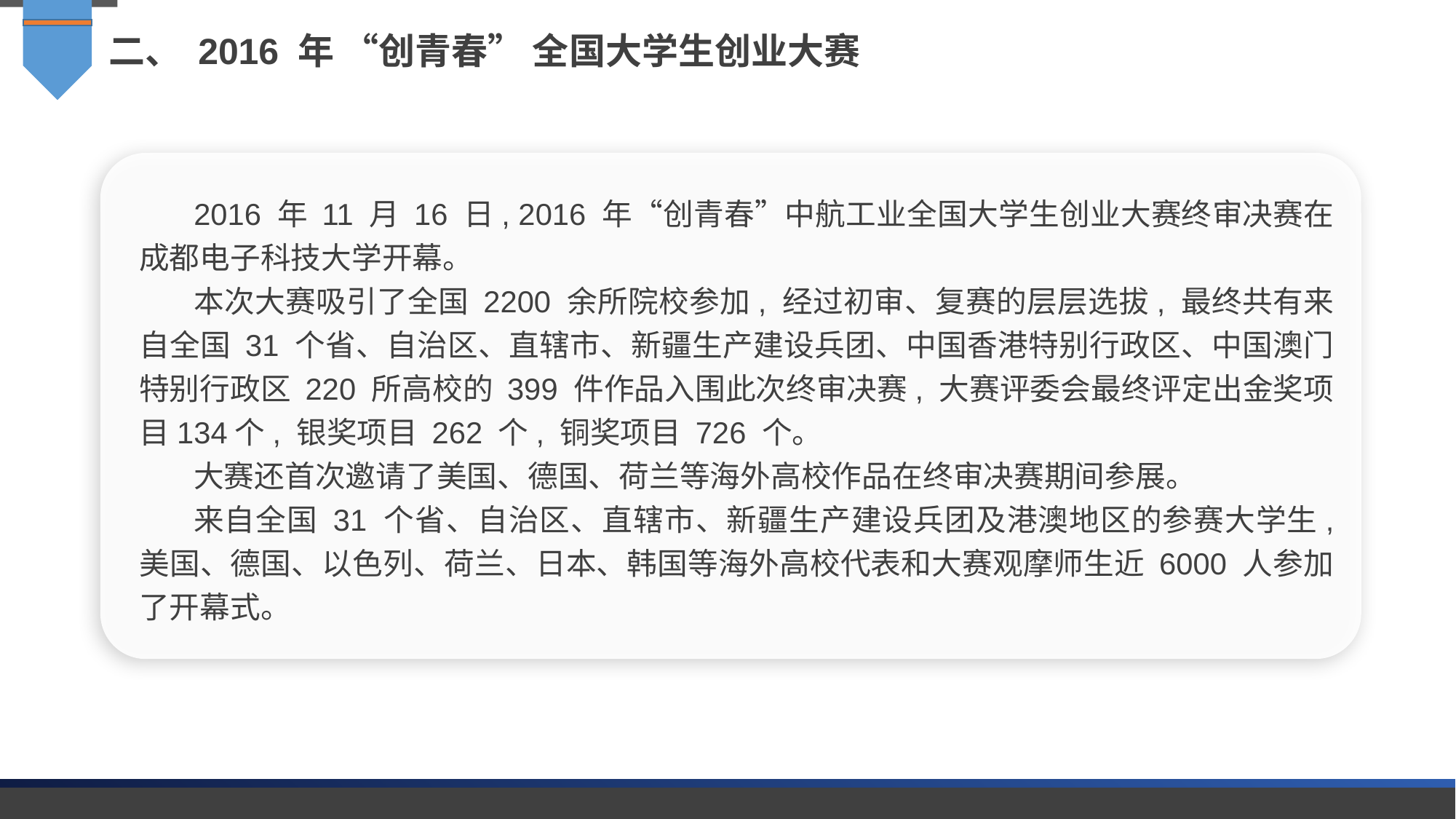

二、 2016 年 “创青春” 全国大学生创业大赛

2016 年 11 月 16 日, 2016 年“创青春”中航工业全国大学生创业大赛终审决赛在成都电子科技大学开幕。
本次大赛吸引了全国 2200 余所院校参加, 经过初审、复赛的层层选拔, 最终共有来自全国 31 个省、自治区、直辖市、新疆生产建设兵团、中国香港特别行政区、中国澳门特别行政区 220 所高校的 399 件作品入围此次终审决赛, 大赛评委会最终评定出金奖项目134个, 银奖项目 262 个, 铜奖项目 726 个。
大赛还首次邀请了美国、德国、荷兰等海外高校作品在终审决赛期间参展。
来自全国 31 个省、自治区、直辖市、新疆生产建设兵团及港澳地区的参赛大学生, 美国、德国、以色列、荷兰、日本、韩国等海外高校代表和大赛观摩师生近 6000 人参加了开幕式。